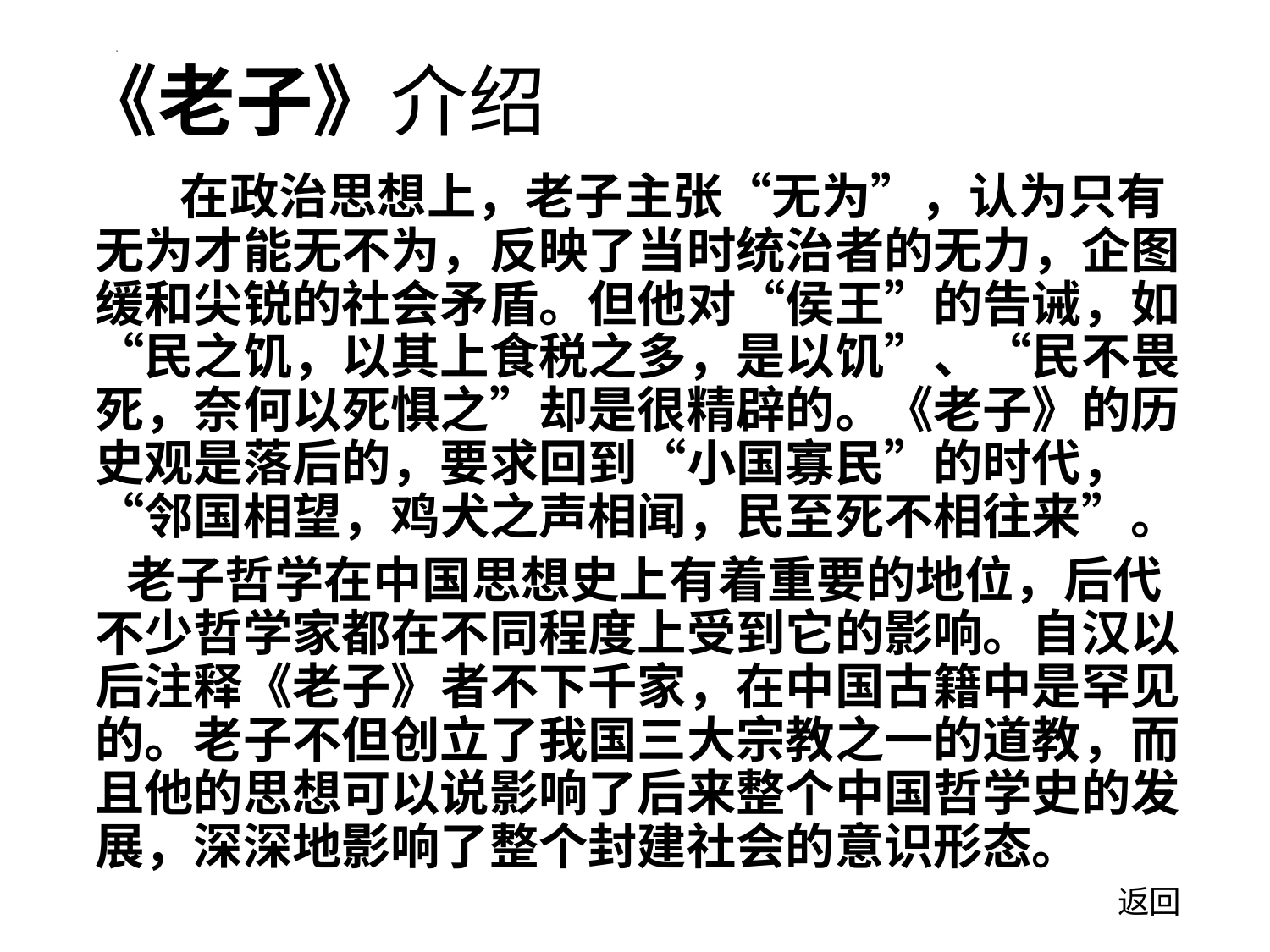

# 《老子》介绍
           在政治思想上，老子主张“无为”，认为只有无为才能无不为，反映了当时统治者的无力，企图缓和尖锐的社会矛盾。但他对“侯王”的告诫，如“民之饥，以其上食税之多，是以饥”、“民不畏死，奈何以死惧之”却是很精辟的。《老子》的历史观是落后的，要求回到“小国寡民”的时代，“邻国相望，鸡犬之声相闻，民至死不相往来”。
      老子哲学在中国思想史上有着重要的地位，后代不少哲学家都在不同程度上受到它的影响。自汉以后注释《老子》者不下千家，在中国古籍中是罕见的。老子不但创立了我国三大宗教之一的道教，而且他的思想可以说影响了后来整个中国哲学史的发展，深深地影响了整个封建社会的意识形态。
返回